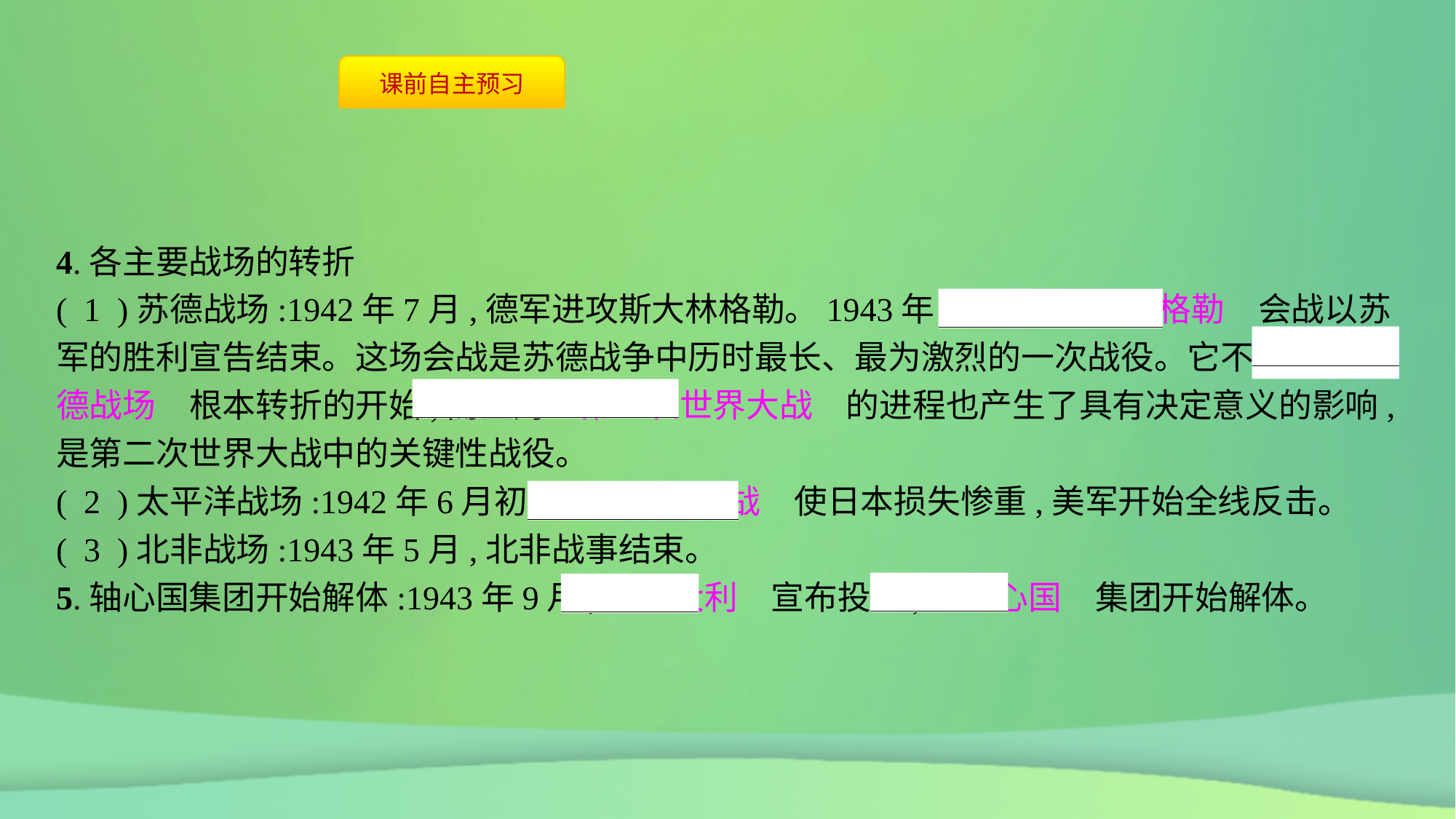

4.各主要战场的转折
(  1  )苏德战场:1942年7月,德军进攻斯大林格勒。1943年2月,　斯大林格勒　会战以苏军的胜利宣告结束。这场会战是苏德战争中历时最长、最为激烈的一次战役。它不仅是　苏德战场　根本转折的开始,而且对　第二次世界大战　的进程也产生了具有决定意义的影响,是第二次世界大战中的关键性战役。
(  2  )太平洋战场:1942年6月初的　中途岛海战　使日本损失惨重,美军开始全线反击。
(  3  )北非战场:1943年5月,北非战事结束。
5.轴心国集团开始解体:1943年9月,　意大利　宣布投降,　轴心国　集团开始解体。